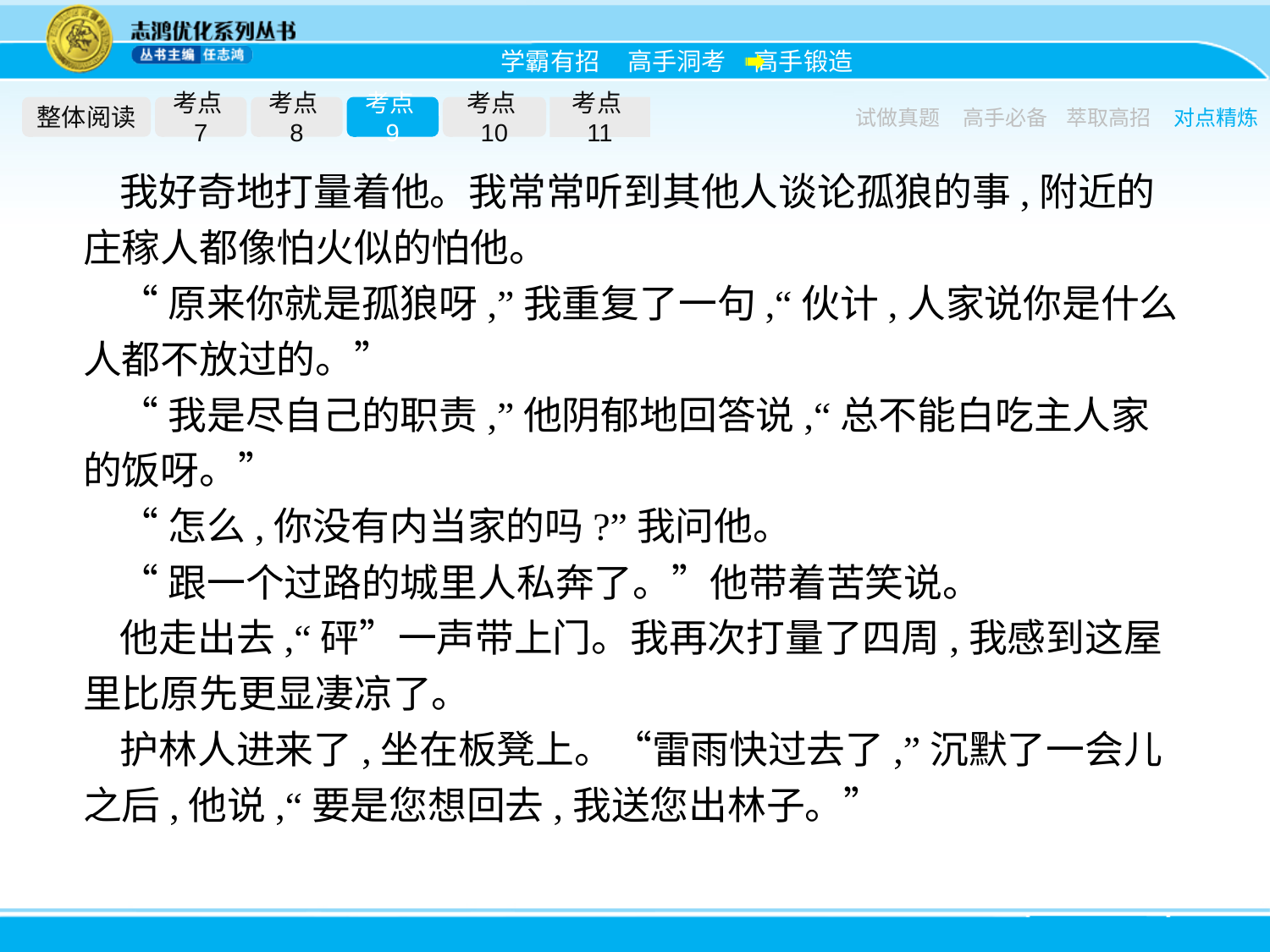

整体阅读
考点7
考点8
考点9
考点10
考点11
试做真题
高手必备
萃取高招
对点精炼
我好奇地打量着他。我常常听到其他人谈论孤狼的事,附近的庄稼人都像怕火似的怕他。
“原来你就是孤狼呀,”我重复了一句,“伙计,人家说你是什么人都不放过的。”
“我是尽自己的职责,”他阴郁地回答说,“总不能白吃主人家的饭呀。”
“怎么,你没有内当家的吗?”我问他。
“跟一个过路的城里人私奔了。”他带着苦笑说。
他走出去,“砰”一声带上门。我再次打量了四周,我感到这屋里比原先更显凄凉了。
护林人进来了,坐在板凳上。“雷雨快过去了,”沉默了一会儿之后,他说,“要是您想回去,我送您出林子。”